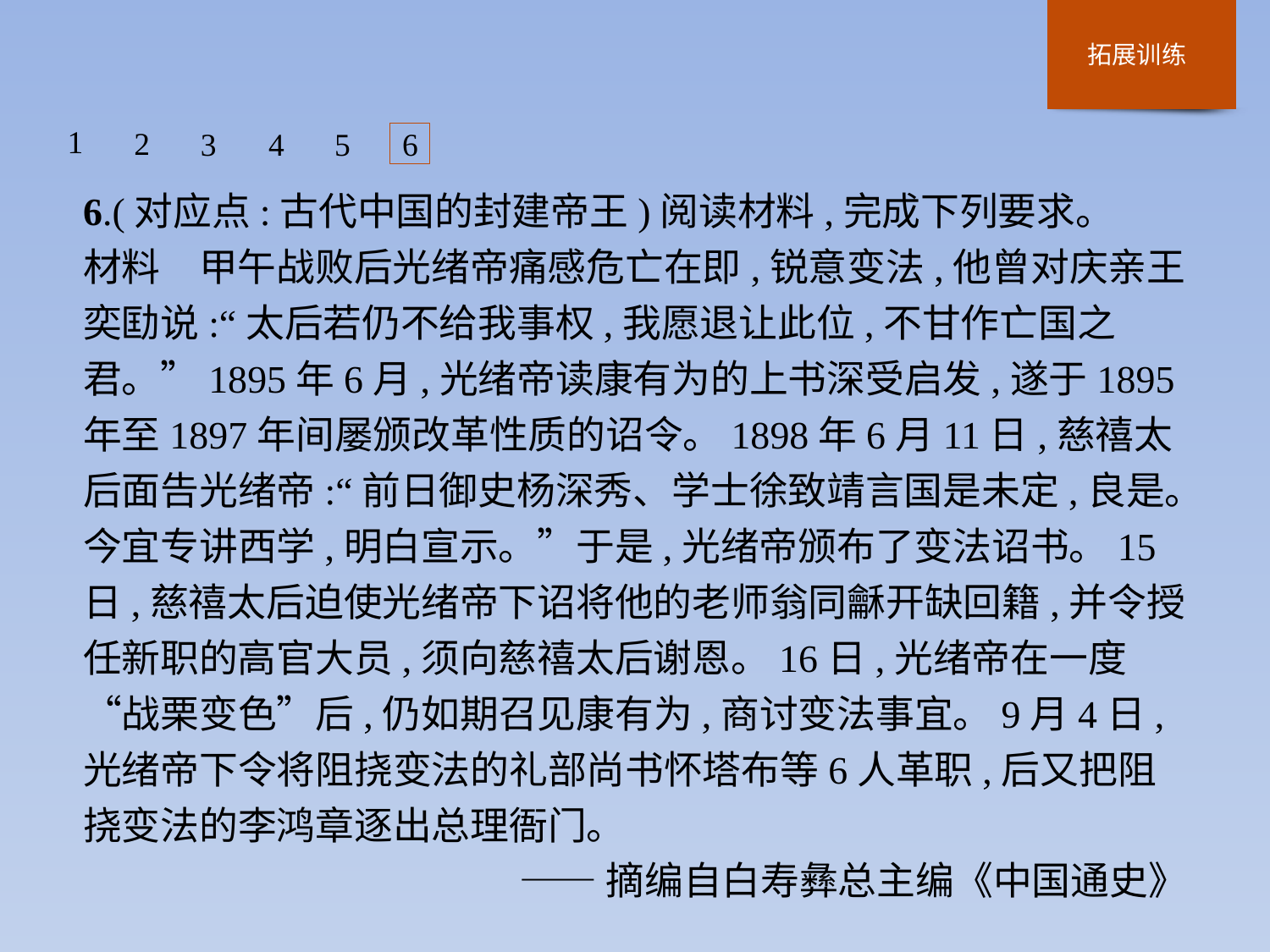

1
2
3
4
5
6
6.(对应点:古代中国的封建帝王)阅读材料,完成下列要求。
材料　甲午战败后光绪帝痛感危亡在即,锐意变法,他曾对庆亲王奕劻说:“太后若仍不给我事权,我愿退让此位,不甘作亡国之君。”1895年6月,光绪帝读康有为的上书深受启发,遂于1895年至1897年间屡颁改革性质的诏令。1898年6月11日,慈禧太后面告光绪帝:“前日御史杨深秀、学士徐致靖言国是未定,良是。今宜专讲西学,明白宣示。”于是,光绪帝颁布了变法诏书。15日,慈禧太后迫使光绪帝下诏将他的老师翁同龢开缺回籍,并令授任新职的高官大员,须向慈禧太后谢恩。16日,光绪帝在一度“战栗变色”后,仍如期召见康有为,商讨变法事宜。9月4日,光绪帝下令将阻挠变法的礼部尚书怀塔布等6人革职,后又把阻挠变法的李鸿章逐出总理衙门。
——摘编自白寿彝总主编《中国通史》